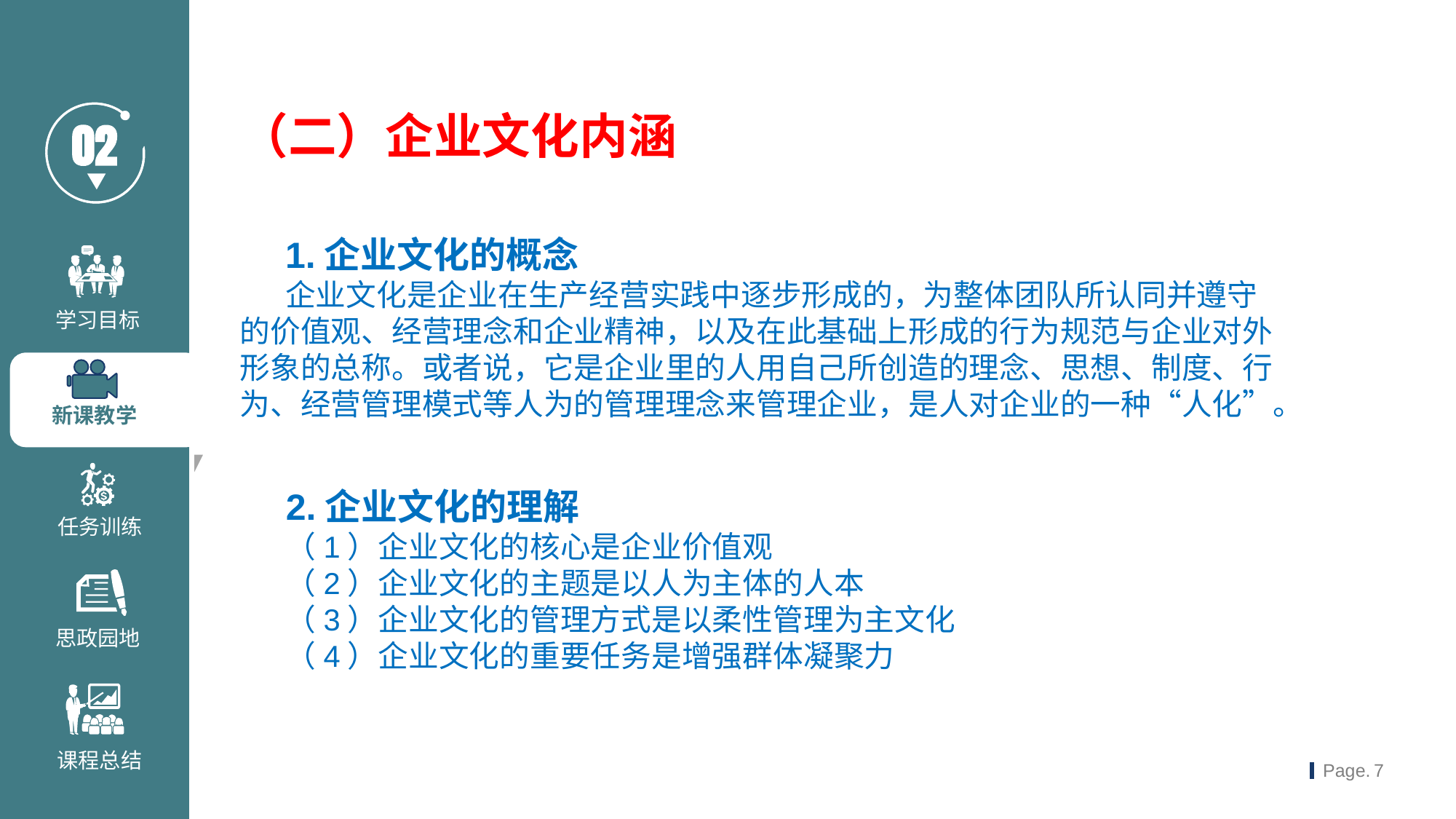

（二）企业文化内涵
1.企业文化的概念
企业文化是企业在生产经营实践中逐步形成的，为整体团队所认同并遵守的价值观、经营理念和企业精神，以及在此基础上形成的行为规范与企业对外形象的总称。或者说，它是企业里的人用自己所创造的理念、思想、制度、行为、经营管理模式等人为的管理理念来管理企业，是人对企业的一种“人化”。
2.企业文化的理解
（1）企业文化的核心是企业价值观
（2）企业文化的主题是以人为主体的人本
（3）企业文化的管理方式是以柔性管理为主文化
（4）企业文化的重要任务是增强群体凝聚力